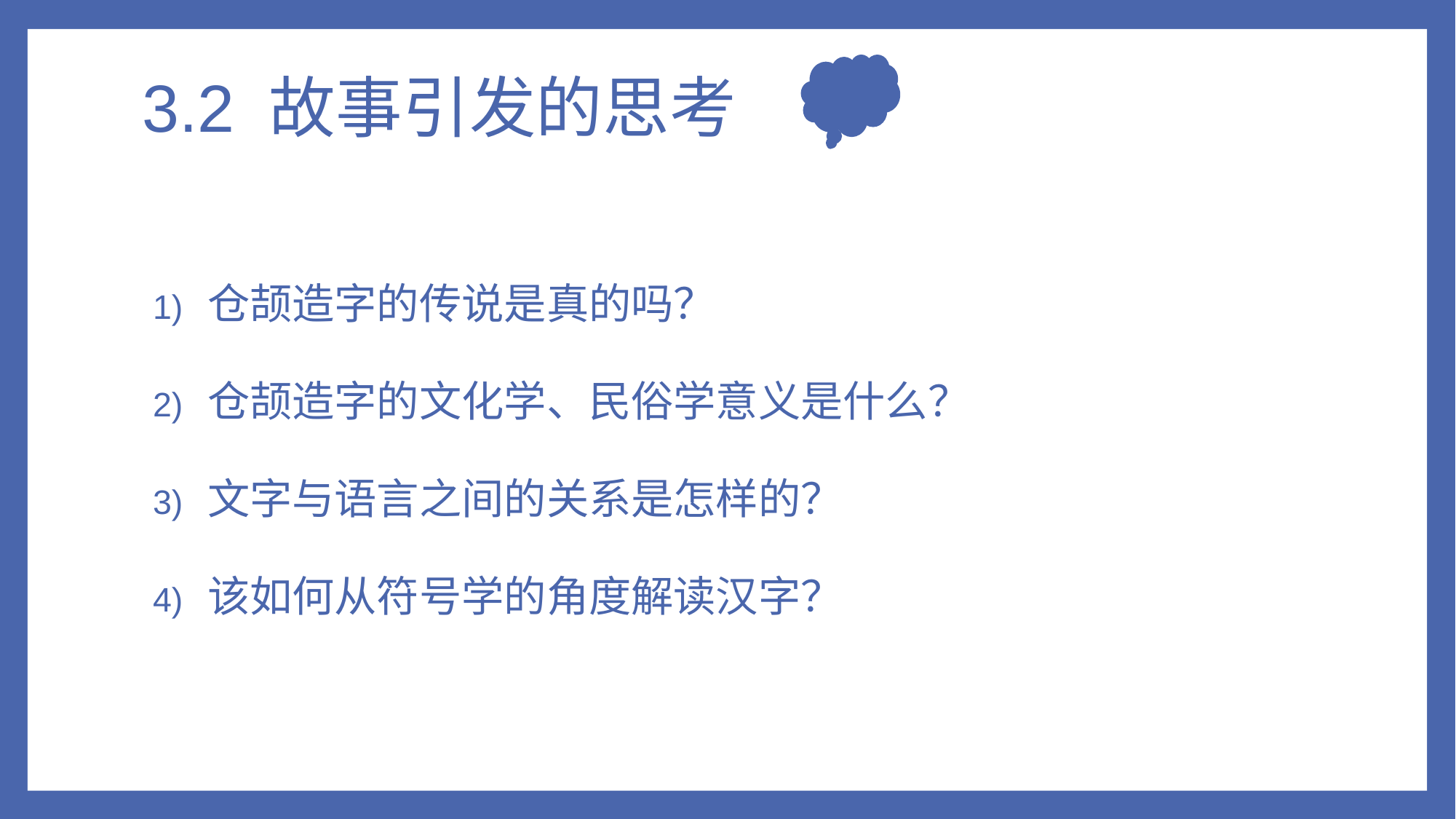

# 3.2 故事引发的思考

仓颉造字的传说是真的吗？
仓颉造字的文化学、民俗学意义是什么？
文字与语言之间的关系是怎样的？
该如何从符号学的角度解读汉字？